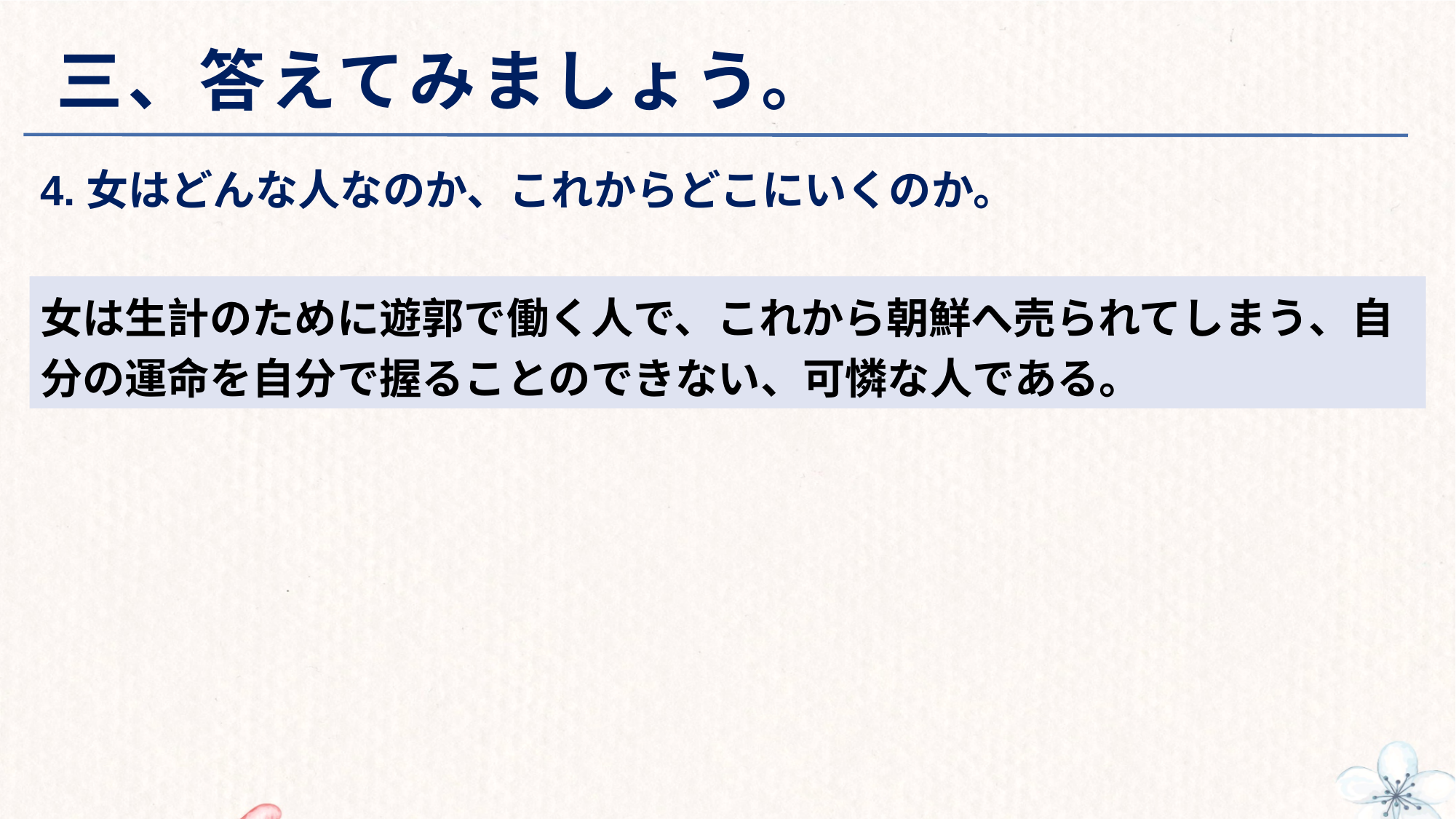

# 三、答えてみましょう。
4.女はどんな人なのか、これからどこにいくのか。
女は生計のために遊郭で働く人で、これから朝鮮へ売られてしまう、自分の運命を自分で握ることのできない、可憐な人である。